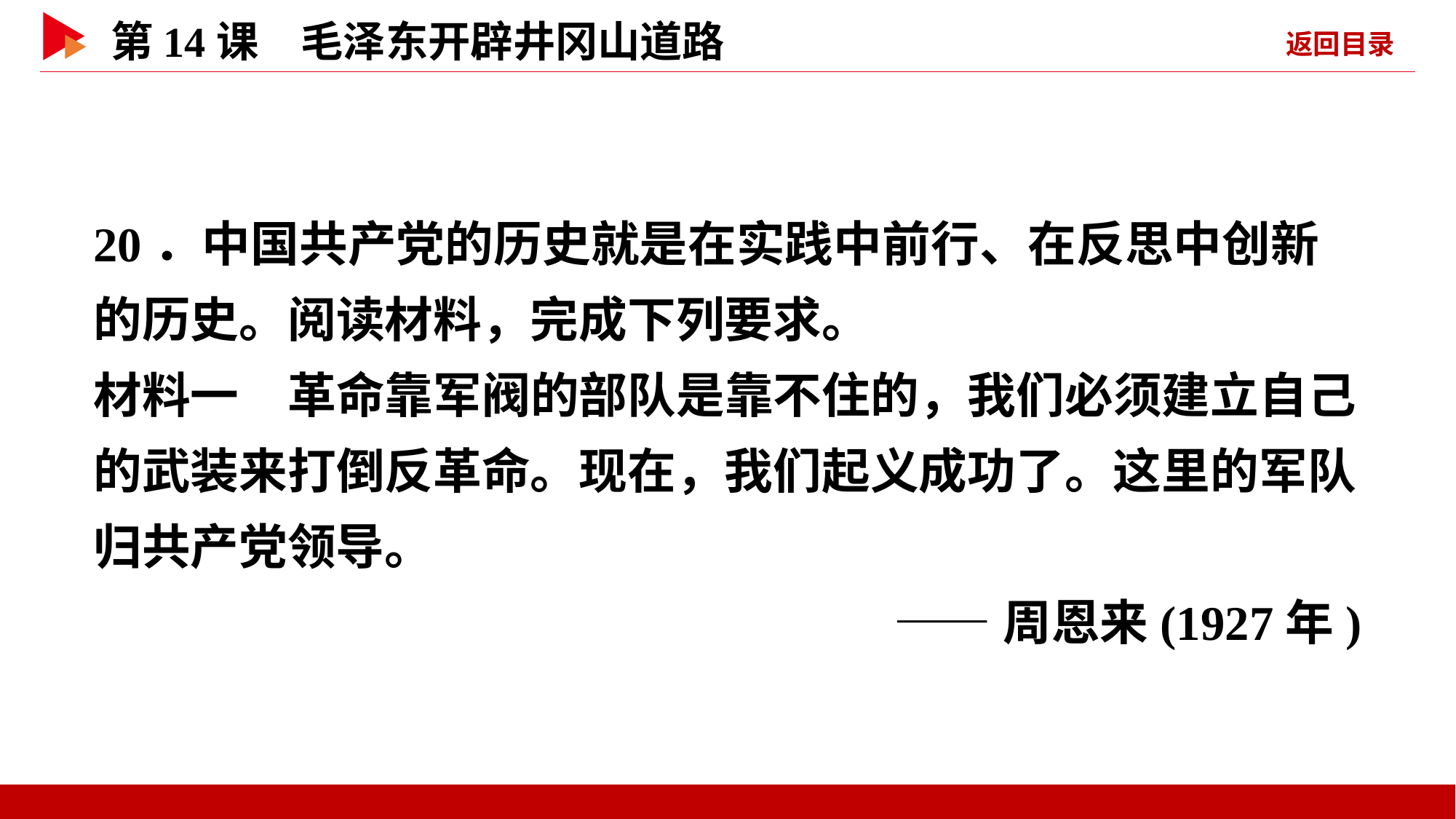

20．中国共产党的历史就是在实践中前行、在反思中创新的历史。阅读材料，完成下列要求。
材料一　革命靠军阀的部队是靠不住的，我们必须建立自己的武装来打倒反革命。现在，我们起义成功了。这里的军队归共产党领导。
——周恩来(1927年)